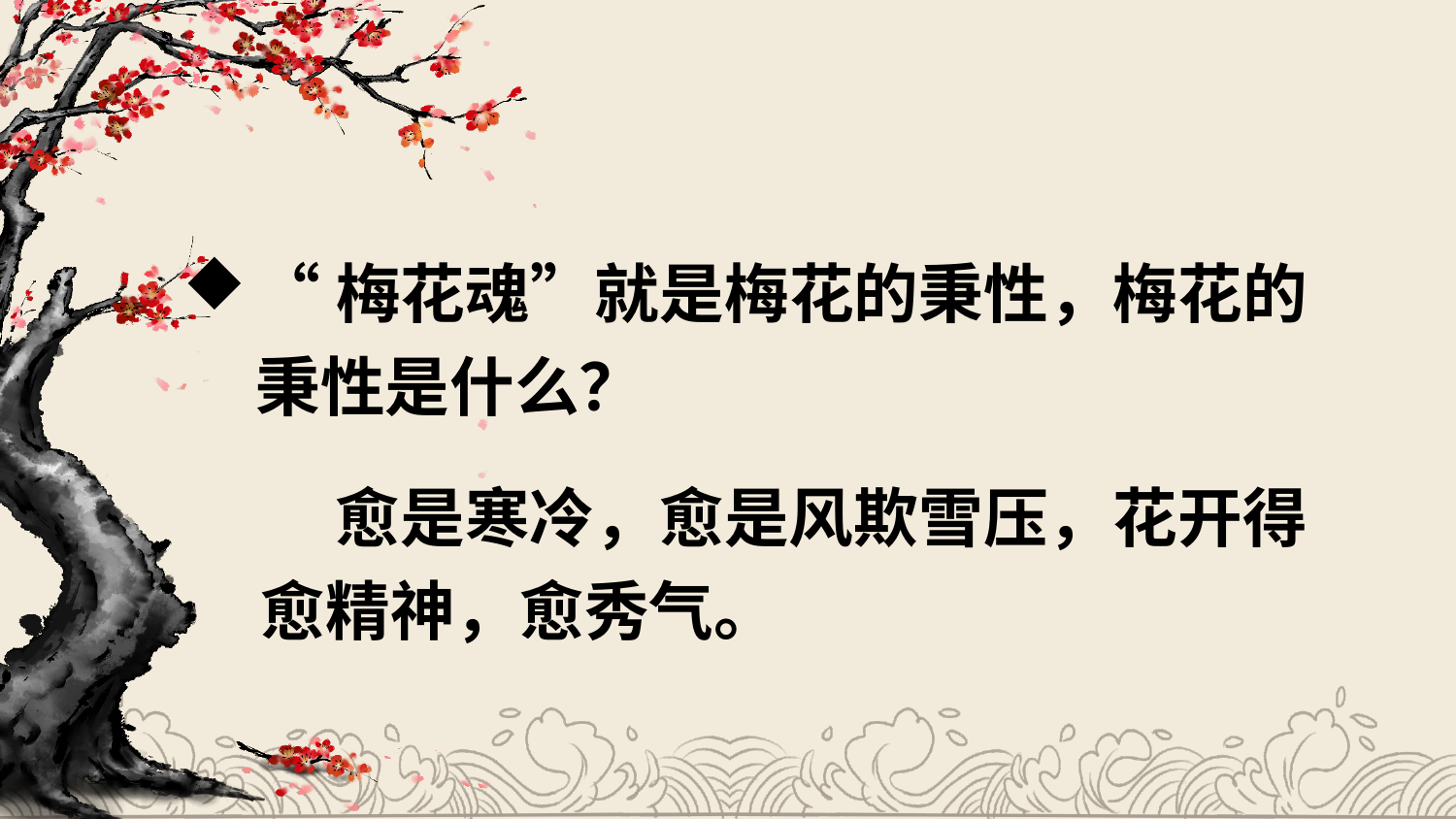

“梅花魂”就是梅花的秉性，梅花的秉性是什么？
    愈是寒冷，愈是风欺雪压，花开得愈精神，愈秀气。